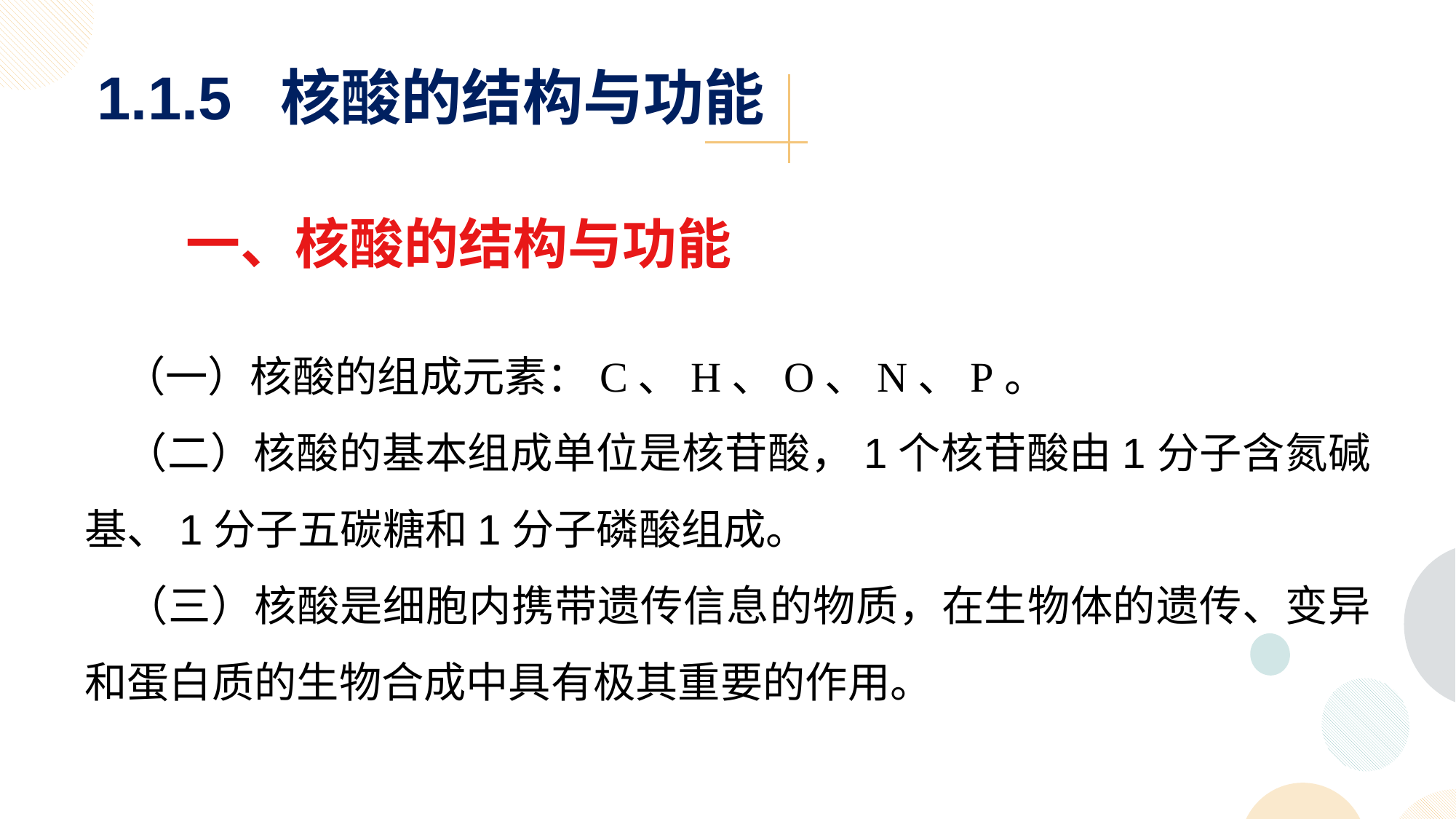

1.1.5  核酸的结构与功能
一、核酸的结构与功能
   （一）核酸的组成元素：C、H、O、N、P。
   （二）核酸的基本组成单位是核苷酸，1个核苷酸由1分子含氮碱基、1分子五碳糖和1分子磷酸组成。
   （三）核酸是细胞内携带遗传信息的物质，在生物体的遗传、变异和蛋白质的生物合成中具有极其重要的作用。